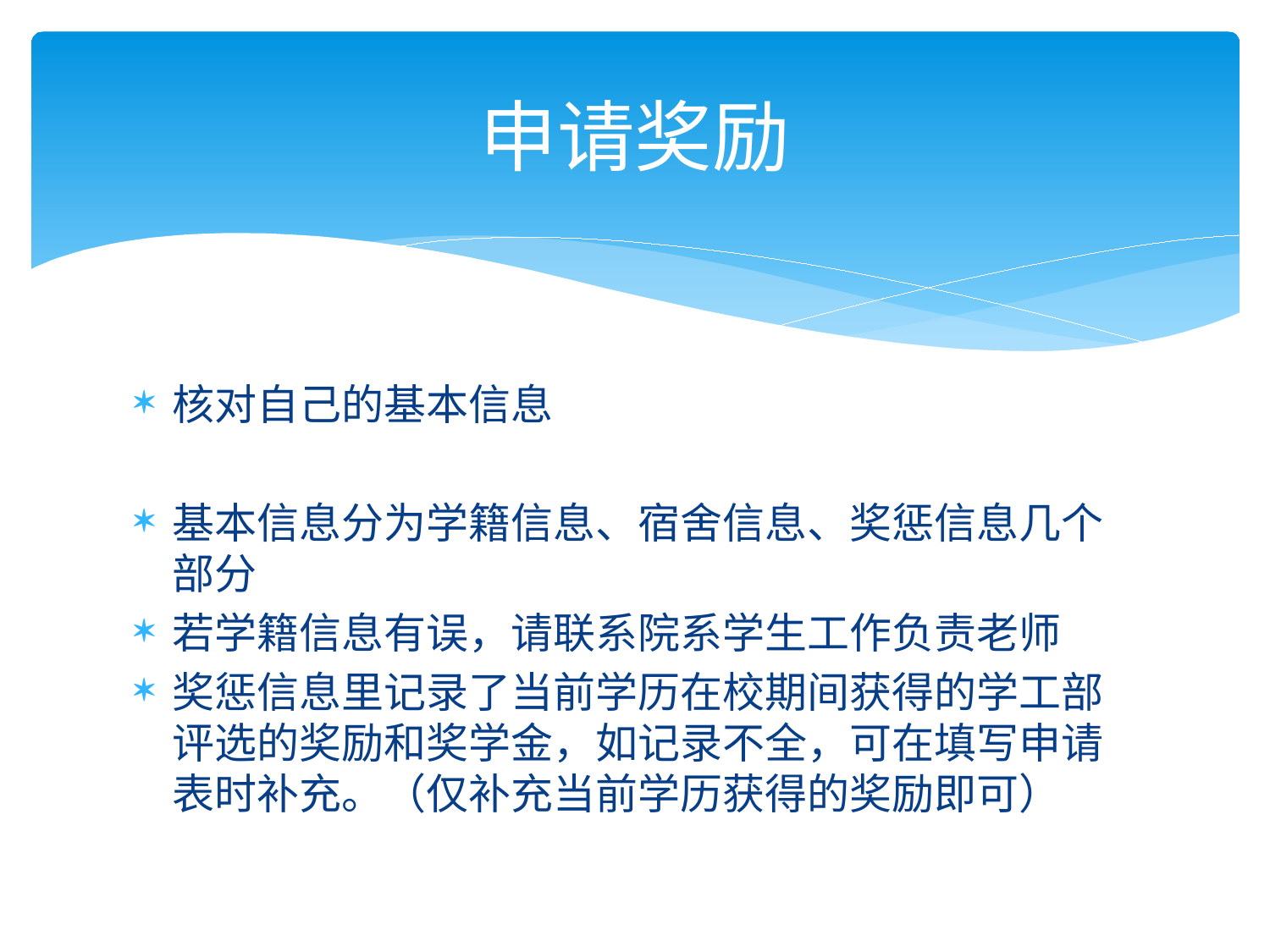

# 申请奖励
核对自己的基本信息

基本信息分为学籍信息、宿舍信息、奖惩信息几个部分
若学籍信息有误，请联系院系学生工作负责老师
奖惩信息里记录了当前学历在校期间获得的学工部评选的奖励和奖学金，如记录不全，可在填写申请表时补充。（仅补充当前学历获得的奖励即可）